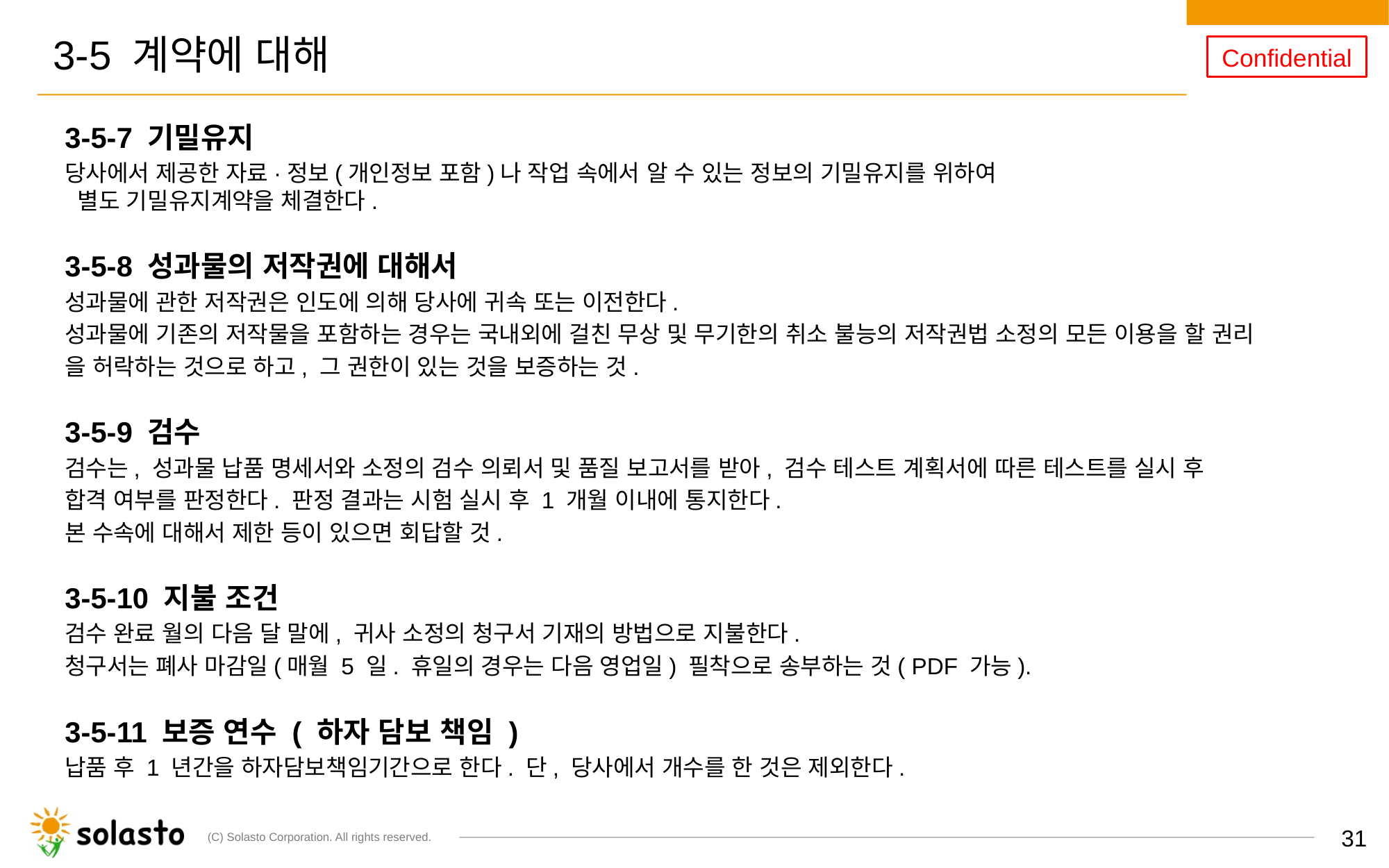

# 3-5 계약에 대해
3-5-7 기밀유지
당사에서 제공한 자료·정보(개인정보 포함)나 작업 속에서 알 수 있는 정보의 기밀유지를 위하여
  별도 기밀유지계약을 체결한다.

3-5-8 성과물의 저작권에 대해서
성과물에 관한 저작권은 인도에 의해 당사에 귀속 또는 이전한다.
성과물에 기존의 저작물을 포함하는 경우는 국내외에 걸친 무상 및 무기한의 취소 불능의 저작권법 소정의 모든 이용을 할 권리
을 허락하는 것으로 하고, 그 권한이 있는 것을 보증하는 것.

3-5-9 검수
검수는, 성과물 납품 명세서와 소정의 검수 의뢰서 및 품질 보고서를 받아, 검수 테스트 계획서에 따른 테스트를 실시 후
합격 여부를 판정한다. 판정 결과는 시험 실시 후 1 개월 이내에 통지한다.
본 수속에 대해서 제한 등이 있으면 회답할 것.

3-5-10 지불 조건
검수 완료 월의 다음 달 말에, 귀사 소정의 청구서 기재의 방법으로 지불한다.
청구서는 폐사 마감일(매월 5 일. 휴일의 경우는 다음 영업일) 필착으로 송부하는 것( PDF 가능).

3-5-11 보증 연수 ( 하자 담보 책임 )
납품 후 1 년간을 하자담보책임기간으로 한다. 단, 당사에서 개수를 한 것은 제외한다.